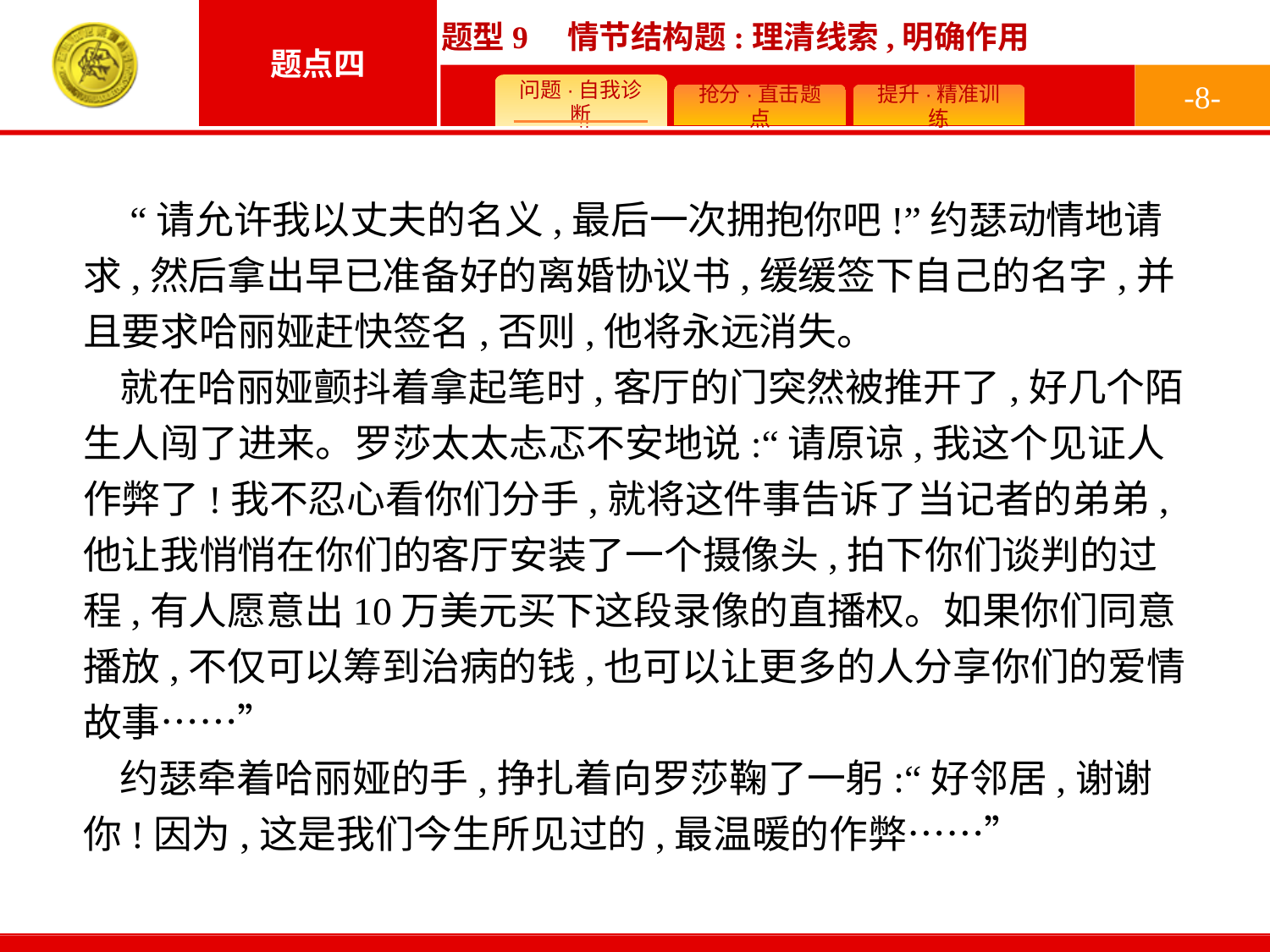

-8-
 “请允许我以丈夫的名义,最后一次拥抱你吧!”约瑟动情地请求,然后拿出早已准备好的离婚协议书,缓缓签下自己的名字,并且要求哈丽娅赶快签名,否则,他将永远消失。
就在哈丽娅颤抖着拿起笔时,客厅的门突然被推开了,好几个陌生人闯了进来。罗莎太太忐忑不安地说:“请原谅,我这个见证人作弊了!我不忍心看你们分手,就将这件事告诉了当记者的弟弟,他让我悄悄在你们的客厅安装了一个摄像头,拍下你们谈判的过程,有人愿意出10万美元买下这段录像的直播权。如果你们同意播放,不仅可以筹到治病的钱,也可以让更多的人分享你们的爱情故事……”
约瑟牵着哈丽娅的手,挣扎着向罗莎鞠了一躬:“好邻居,谢谢你!因为,这是我们今生所见过的,最温暖的作弊……”